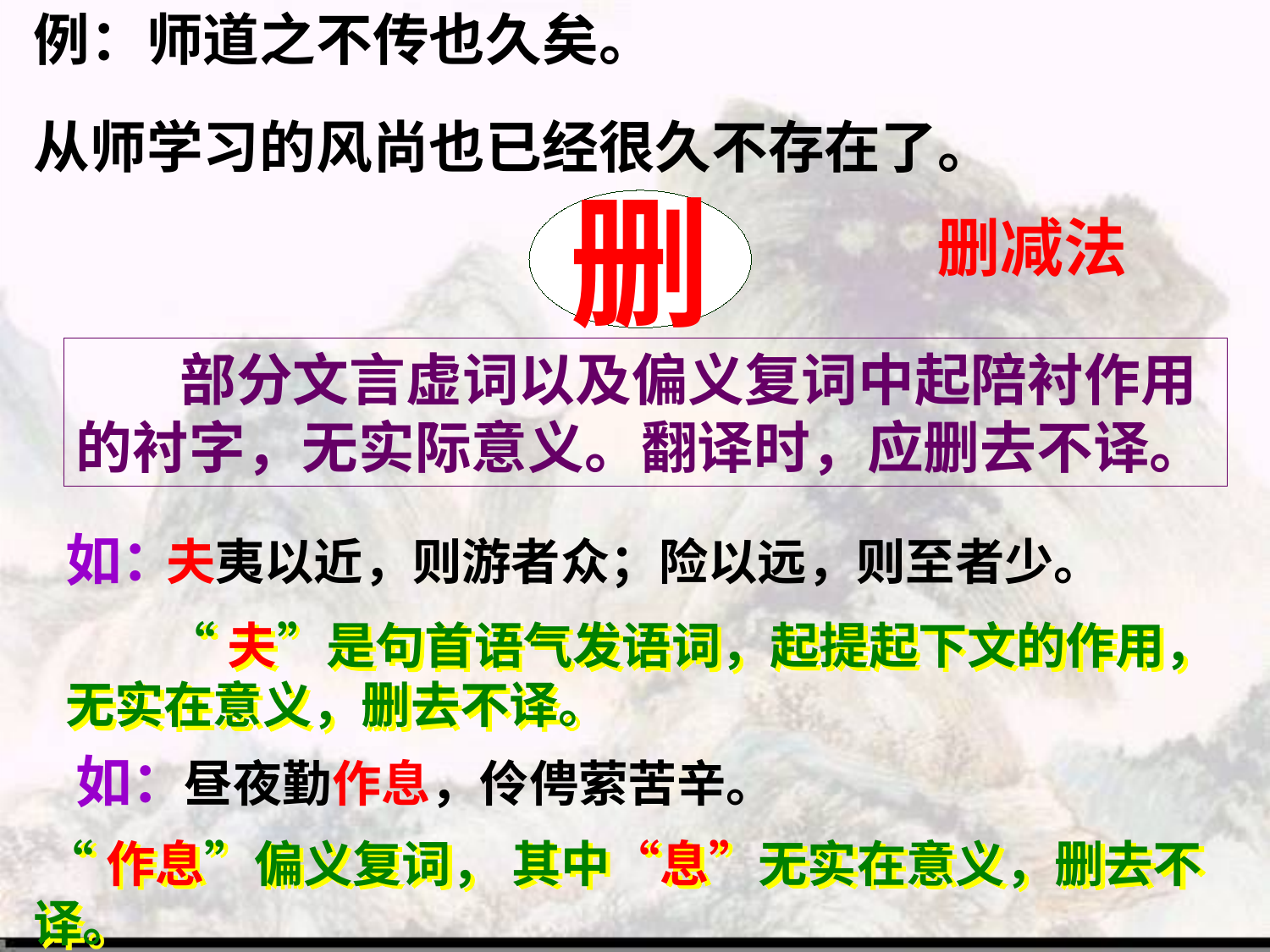

例：师道之不传也久矣。

从师学习的风尚也已经很久不存在了。
删
删减法
       部分文言虚词以及偏义复词中起陪衬作用的衬字，无实际意义。翻译时，应删去不译。
如：
夫夷以近，则游者众；险以远，则至者少。
         “夫”是句首语气发语词，起提起下文的作用，无实在意义，删去不译。
如：
昼夜勤作息，伶俜萦苦辛。
 “作息”偏义复词， 其中“息”无实在意义，删去不译。